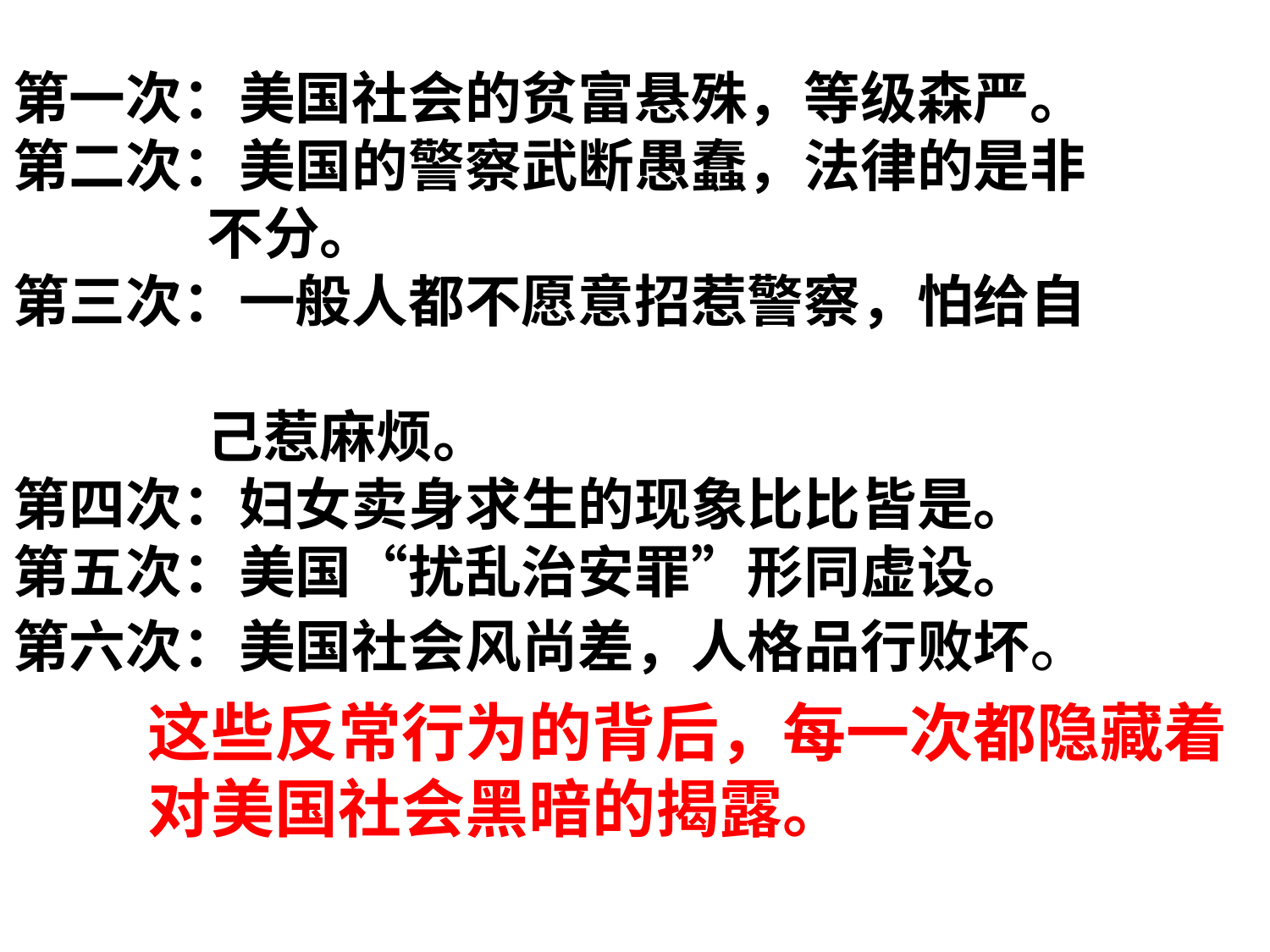

第一次：美国社会的贫富悬殊，等级森严。 
第二次：美国的警察武断愚蠢，法律的是非
              不分。
第三次：一般人都不愿意招惹警察，怕给自
              己惹麻烦。 
第四次：妇女卖身求生的现象比比皆是。 
第五次：美国“扰乱治安罪”形同虚设。 
第六次：美国社会风尚差，人格品行败坏。
这些反常行为的背后，每一次都隐藏着对美国社会黑暗的揭露。